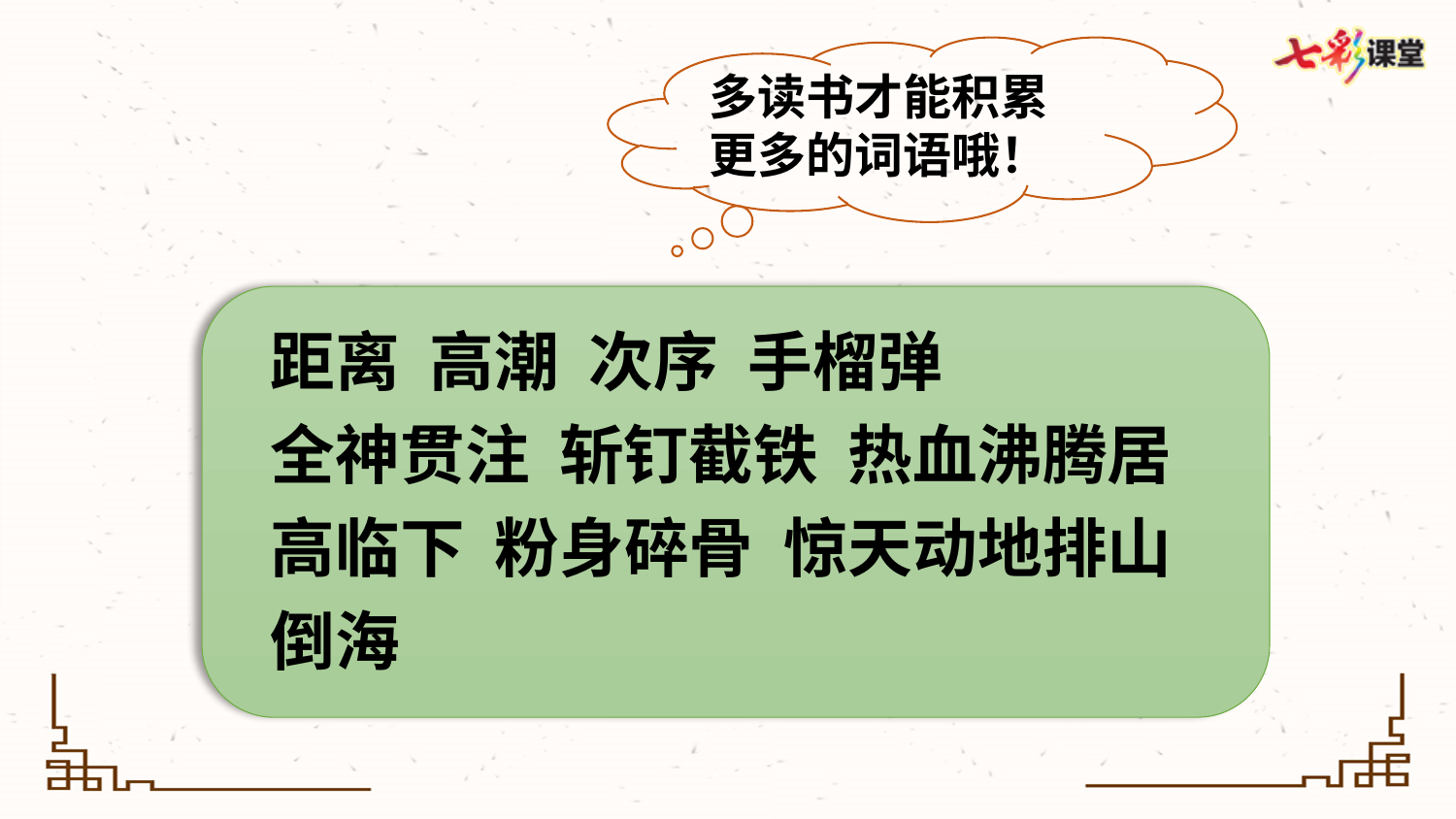

多读书才能积累更多的词语哦！

距离  高潮  次序  手榴弹
全神贯注  斩钉截铁  热血沸腾居高临下  粉身碎骨  惊天动地排山倒海